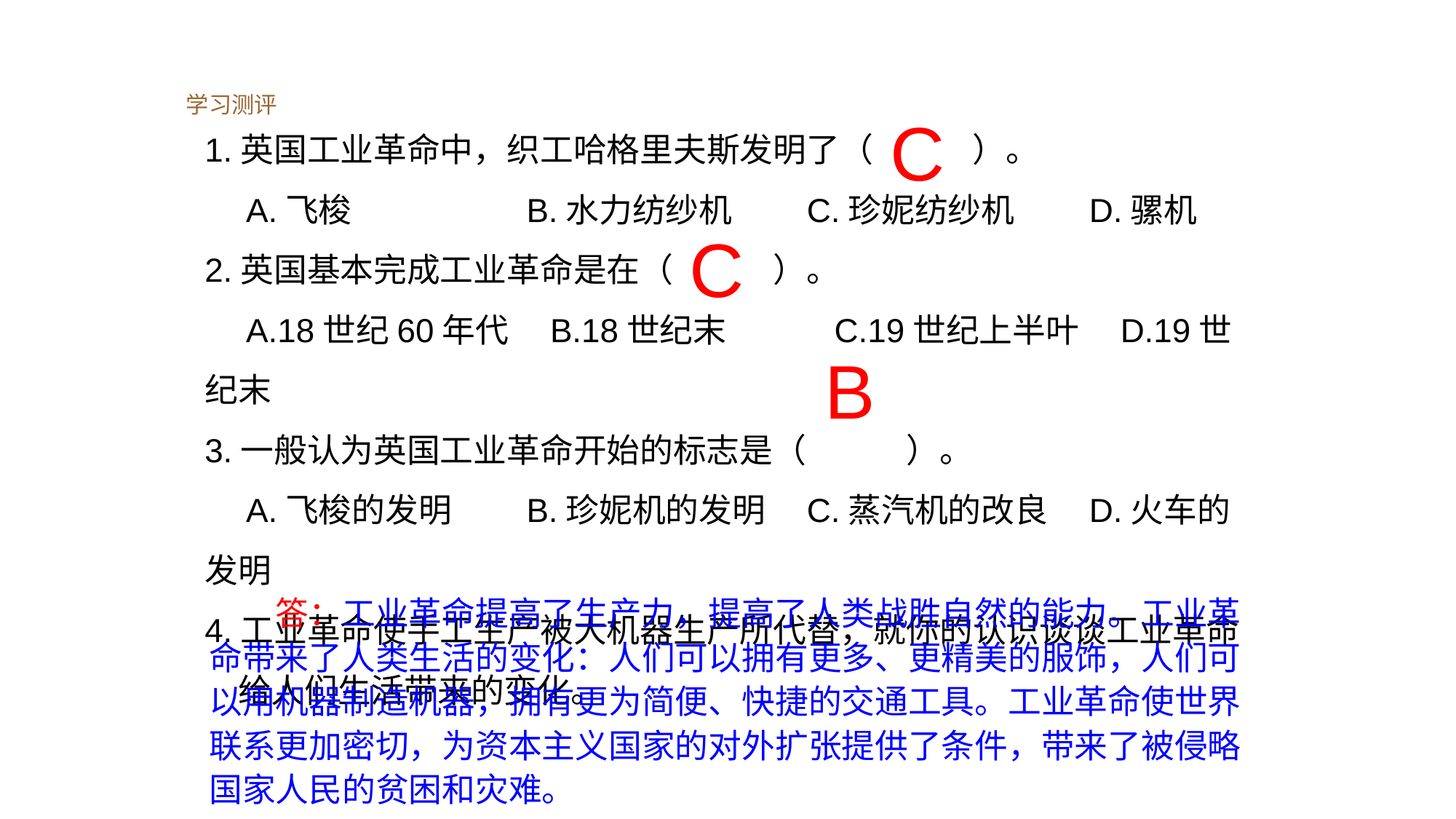

学习测评
C
1.英国工业革命中，织工哈格里夫斯发明了（　　　）。
　A.飞梭　　　　　B.水力纺纱机　　C.珍妮纺纱机　　D.骡机
2.英国基本完成工业革命是在（　　　）。
　A.18世纪60年代　B.18世纪末　　　C.19世纪上半叶　D.19世纪末
3.一般认为英国工业革命开始的标志是（　　　）。
　A.飞梭的发明　　B.珍妮机的发明　C.蒸汽机的改良　D.火车的发明
4.工业革命使手工生产被大机器生产所代替，就你的认识谈谈工业革命
　给人们生活带来的变化。
C
B
　　答：工业革命提高了生产力，提高了人类战胜自然的能力。工业革命带来了人类生活的变化：人们可以拥有更多、更精美的服饰，人们可以用机器制造机器，拥有更为简便、快捷的交通工具。工业革命使世界联系更加密切，为资本主义国家的对外扩张提供了条件，带来了被侵略国家人民的贫困和灾难。